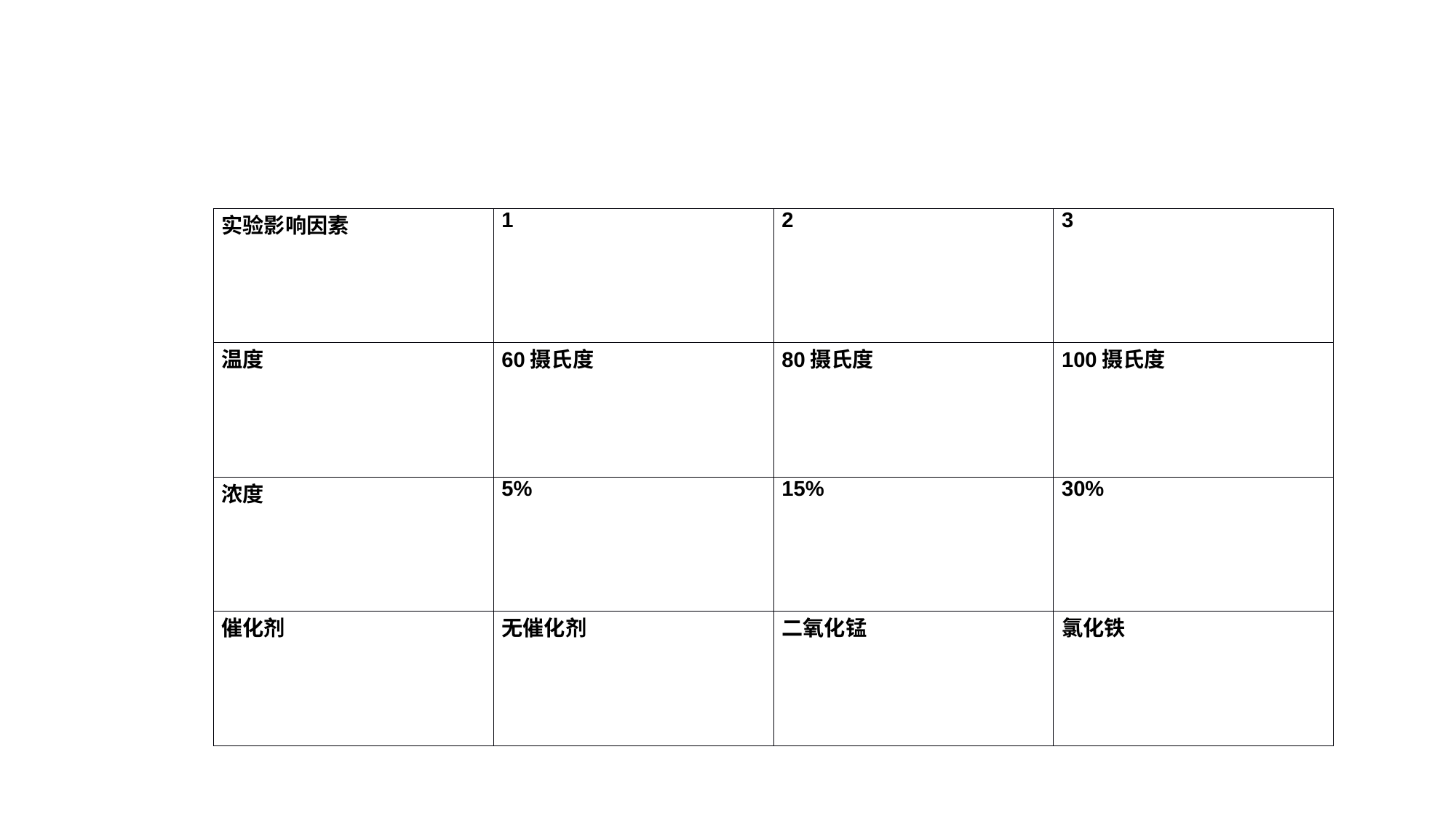

| 实验影响因素 | 1 | 2 | 3 |
| --- | --- | --- | --- |
| 温度 | 60摄氏度 | 80摄氏度 | 100摄氏度 |
| 浓度 | 5% | 15% | 30% |
| 催化剂 | 无催化剂 | 二氧化锰 | 氯化铁 |